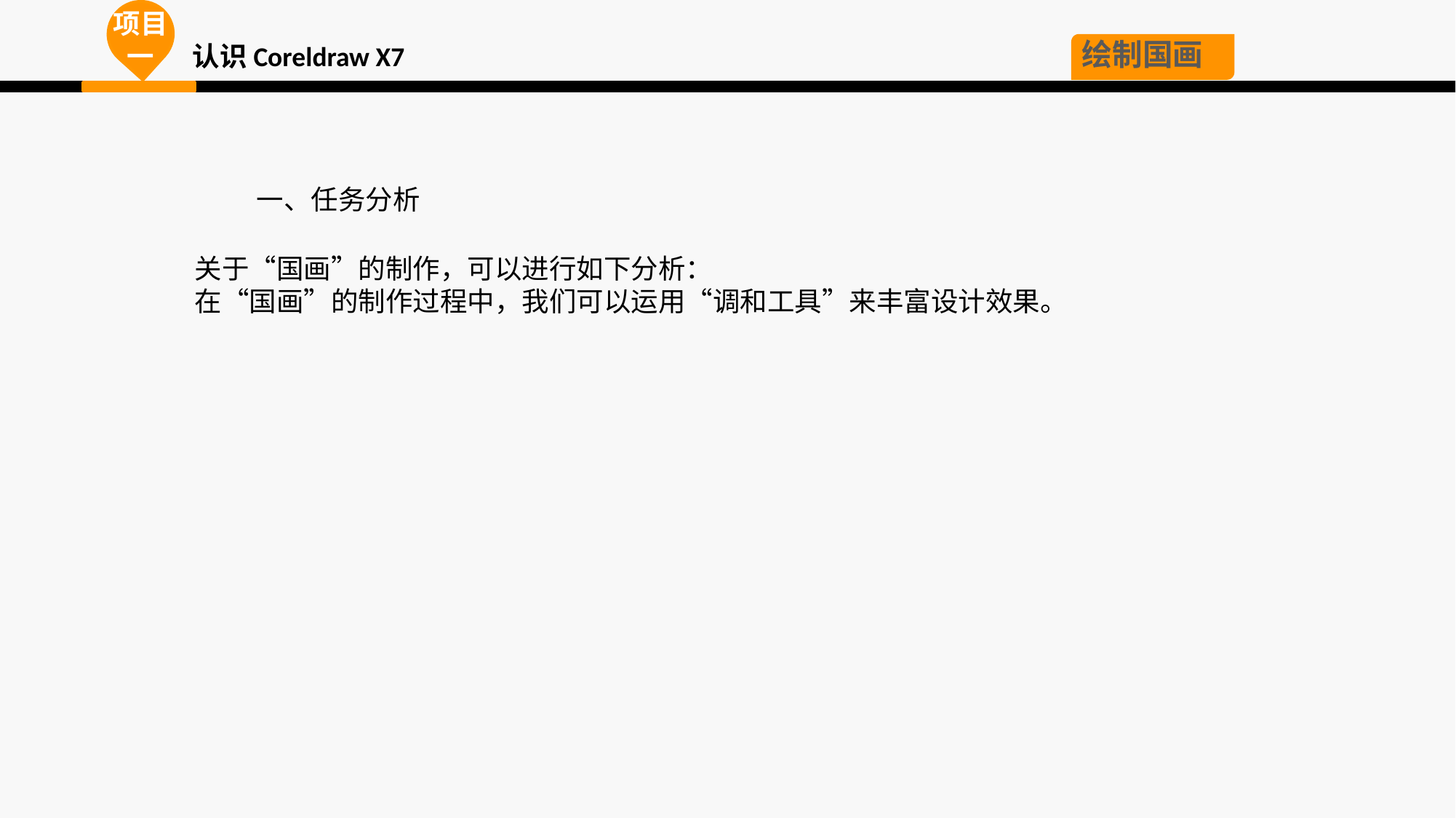

项目一

绘制国画
认识Coreldraw X7

         一、任务分析
关于“国画”的制作，可以进行如下分析：
在“国画”的制作过程中，我们可以运用“调和工具”来丰富设计效果。